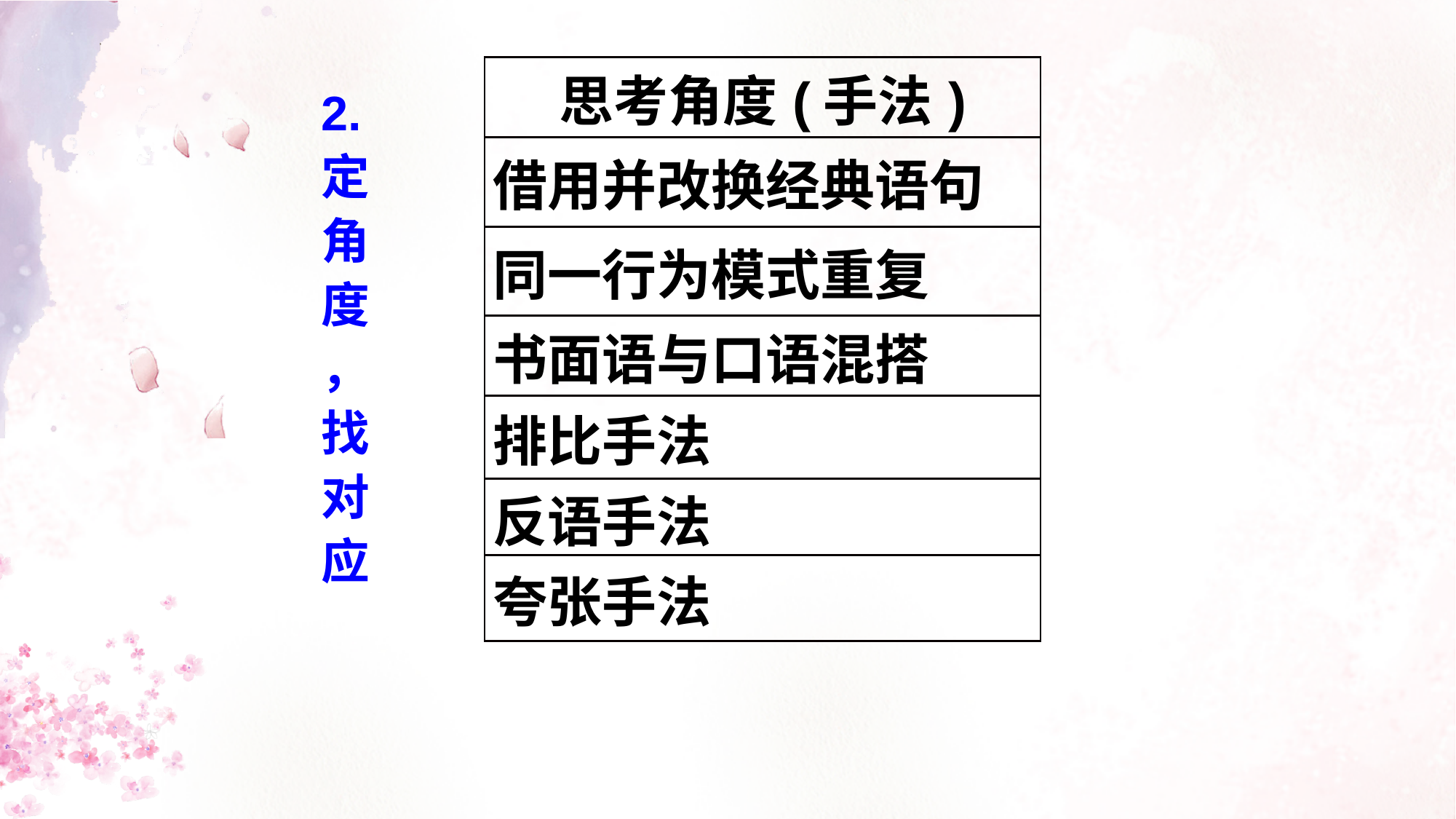

| 思考角度(手法) |
| --- |
| 借用并改换经典语句 |
| 同一行为模式重复 |
| 书面语与口语混搭 |
| 排比手法 |
| 反语手法 |
| 夸张手法 |
2.定角度
，找对应